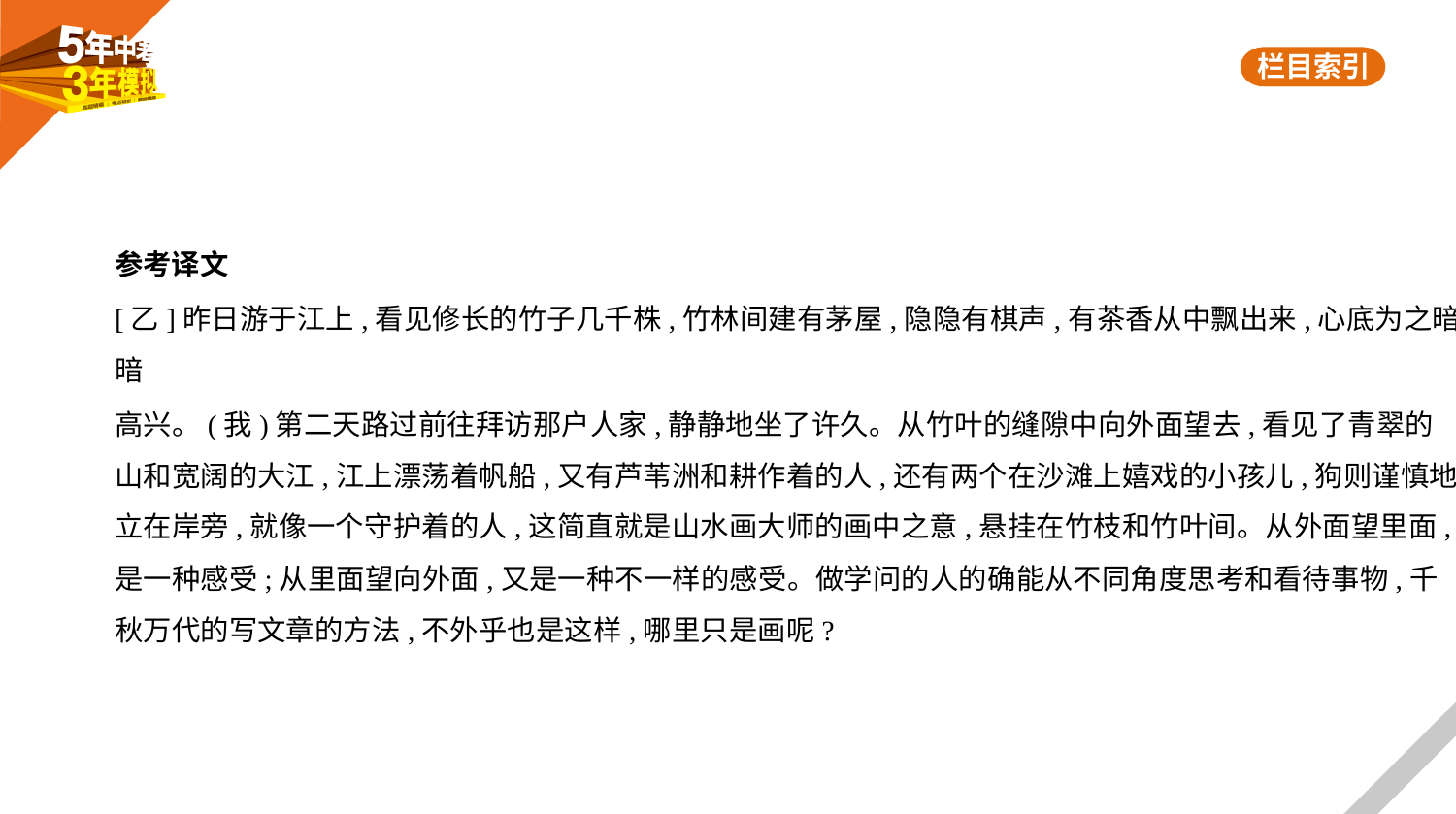

参考译文
[乙]昨日游于江上,看见修长的竹子几千株,竹林间建有茅屋,隐隐有棋声,有茶香从中飘出来,心底为之暗暗
高兴。(我)第二天路过前往拜访那户人家,静静地坐了许久。从竹叶的缝隙中向外面望去,看见了青翠的
山和宽阔的大江,江上漂荡着帆船,又有芦苇洲和耕作着的人,还有两个在沙滩上嬉戏的小孩儿,狗则谨慎地
立在岸旁,就像一个守护着的人,这简直就是山水画大师的画中之意,悬挂在竹枝和竹叶间。从外面望里面,
是一种感受;从里面望向外面,又是一种不一样的感受。做学问的人的确能从不同角度思考和看待事物,千
秋万代的写文章的方法,不外乎也是这样,哪里只是画呢?